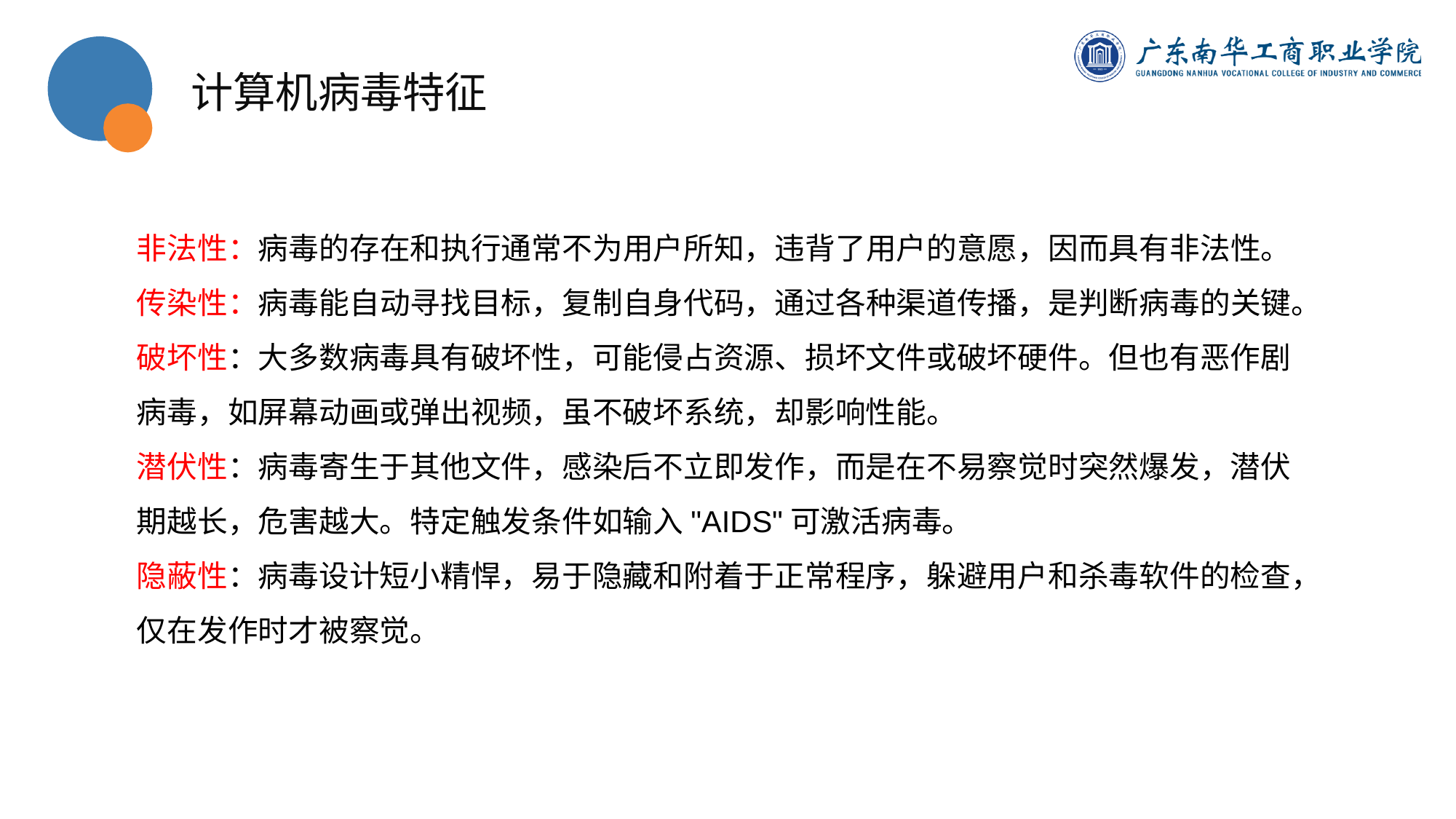

计算机病毒特征

非法性：病毒的存在和执行通常不为用户所知，违背了用户的意愿，因而具有非法性。
传染性：病毒能自动寻找目标，复制自身代码，通过各种渠道传播，是判断病毒的关键。
破坏性：大多数病毒具有破坏性，可能侵占资源、损坏文件或破坏硬件。但也有恶作剧病毒，如屏幕动画或弹出视频，虽不破坏系统，却影响性能。
潜伏性：病毒寄生于其他文件，感染后不立即发作，而是在不易察觉时突然爆发，潜伏期越长，危害越大。特定触发条件如输入"AIDS"可激活病毒。
隐蔽性：病毒设计短小精悍，易于隐藏和附着于正常程序，躲避用户和杀毒软件的检查，仅在发作时才被察觉。